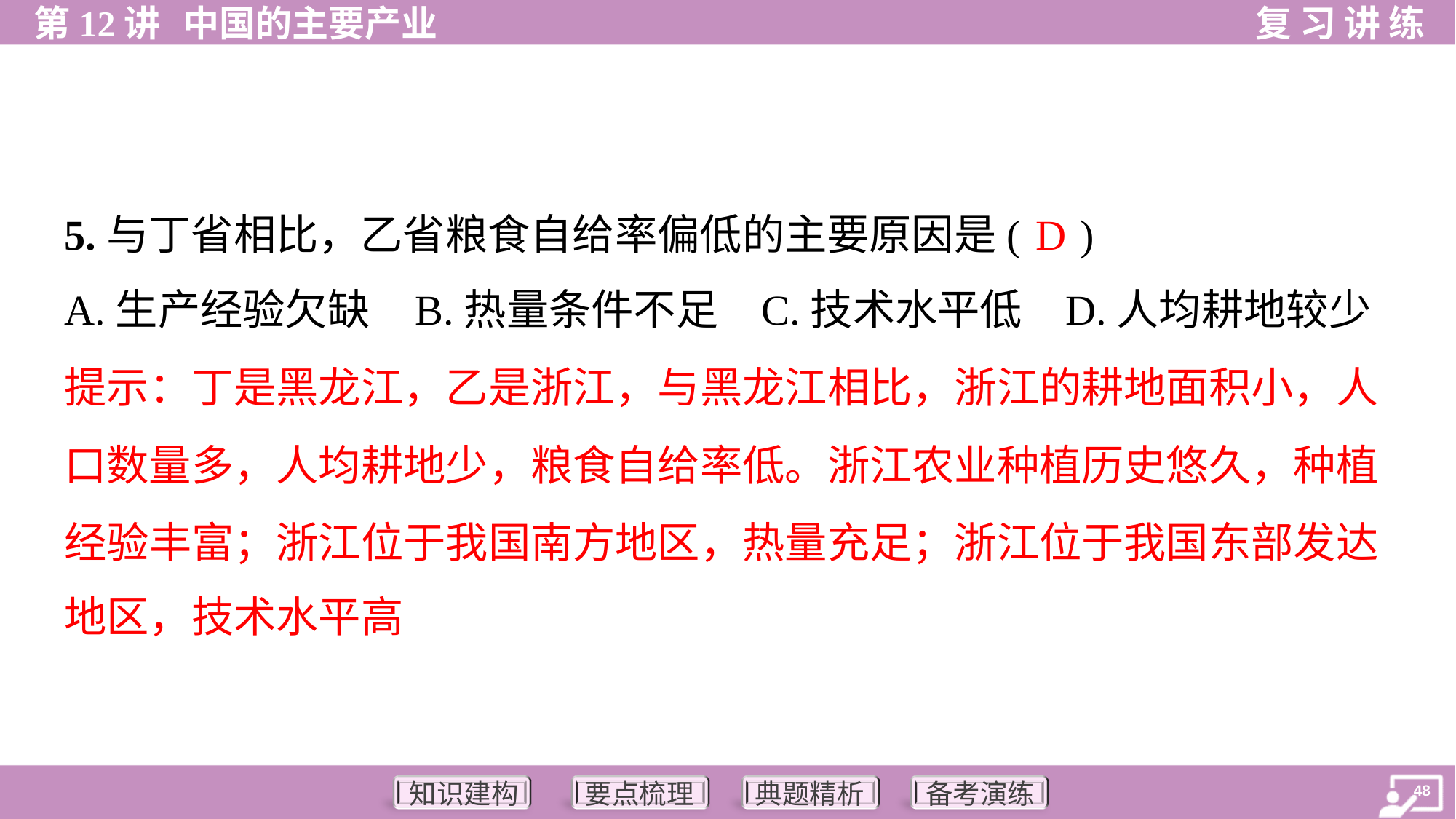

D
5.与丁省相比，乙省粮食自给率偏低的主要原因是(     )
A.生产经验欠缺	B.热量条件不足	C.技术水平低	D.人均耕地较少
提示：丁是黑龙江，乙是浙江，与黑龙江相比，浙江的耕地面积小，人
口数量多，人均耕地少，粮食自给率低。浙江农业种植历史悠久，种植
经验丰富；浙江位于我国南方地区，热量充足；浙江位于我国东部发达
地区，技术水平高